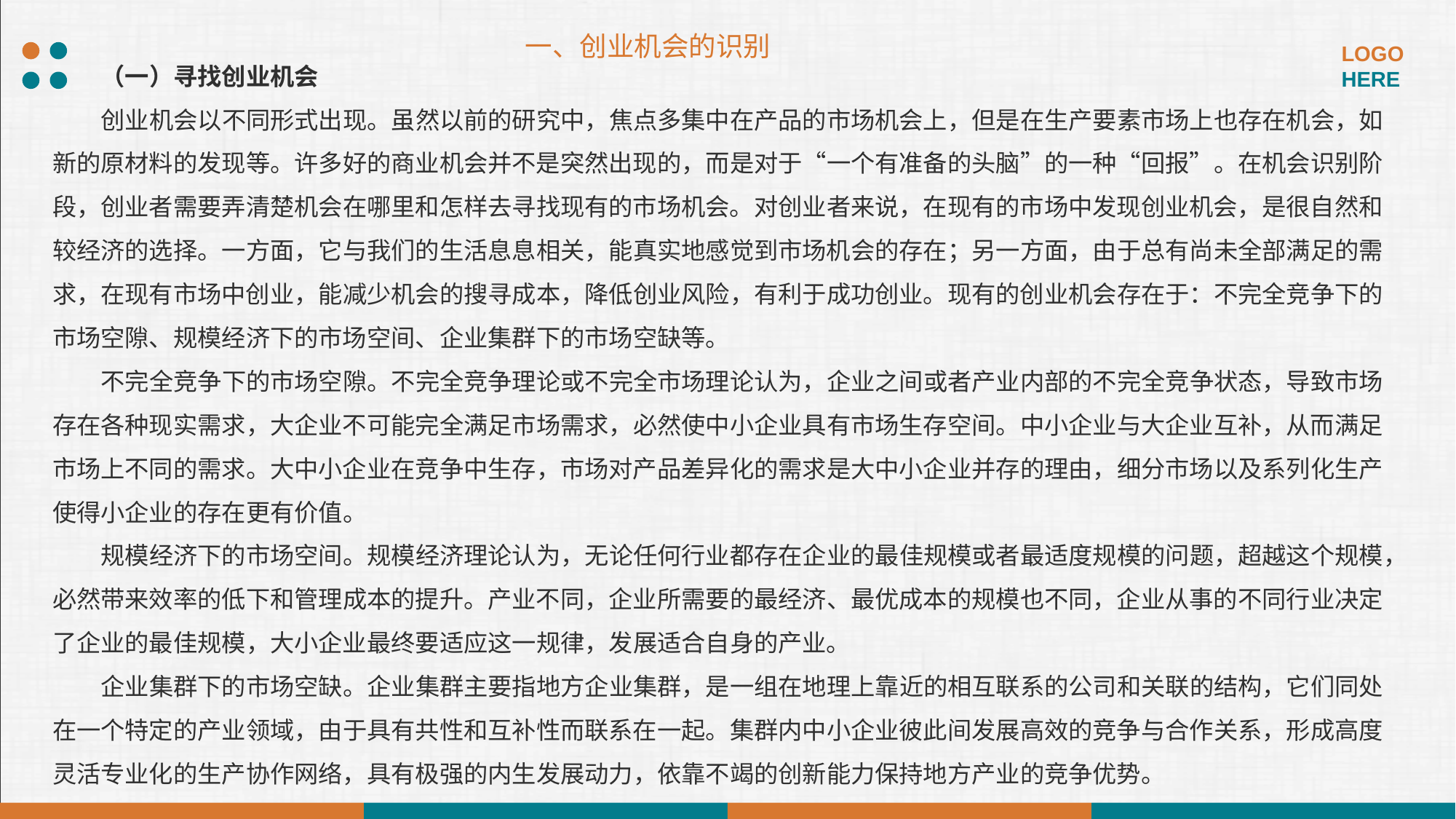

一、创业机会的识别
（一）寻找创业机会
创业机会以不同形式出现。虽然以前的研究中，焦点多集中在产品的市场机会上，但是在生产要素市场上也存在机会，如新的原材料的发现等。许多好的商业机会并不是突然出现的，而是对于“一个有准备的头脑”的一种“回报”。在机会识别阶段，创业者需要弄清楚机会在哪里和怎样去寻找现有的市场机会。对创业者来说，在现有的市场中发现创业机会，是很自然和较经济的选择。一方面，它与我们的生活息息相关，能真实地感觉到市场机会的存在；另一方面，由于总有尚未全部满足的需求，在现有市场中创业，能减少机会的搜寻成本，降低创业风险，有利于成功创业。现有的创业机会存在于：不完全竞争下的市场空隙、规模经济下的市场空间、企业集群下的市场空缺等。
不完全竞争下的市场空隙。不完全竞争理论或不完全市场理论认为，企业之间或者产业内部的不完全竞争状态，导致市场存在各种现实需求，大企业不可能完全满足市场需求，必然使中小企业具有市场生存空间。中小企业与大企业互补，从而满足市场上不同的需求。大中小企业在竞争中生存，市场对产品差异化的需求是大中小企业并存的理由，细分市场以及系列化生产使得小企业的存在更有价值。
规模经济下的市场空间。规模经济理论认为，无论任何行业都存在企业的最佳规模或者最适度规模的问题，超越这个规模，必然带来效率的低下和管理成本的提升。产业不同，企业所需要的最经济、最优成本的规模也不同，企业从事的不同行业决定了企业的最佳规模，大小企业最终要适应这一规律，发展适合自身的产业。
企业集群下的市场空缺。企业集群主要指地方企业集群，是一组在地理上靠近的相互联系的公司和关联的结构，它们同处在一个特定的产业领域，由于具有共性和互补性而联系在一起。集群内中小企业彼此间发展高效的竞争与合作关系，形成高度灵活专业化的生产协作网络，具有极强的内生发展动力，依靠不竭的创新能力保持地方产业的竞争优势。